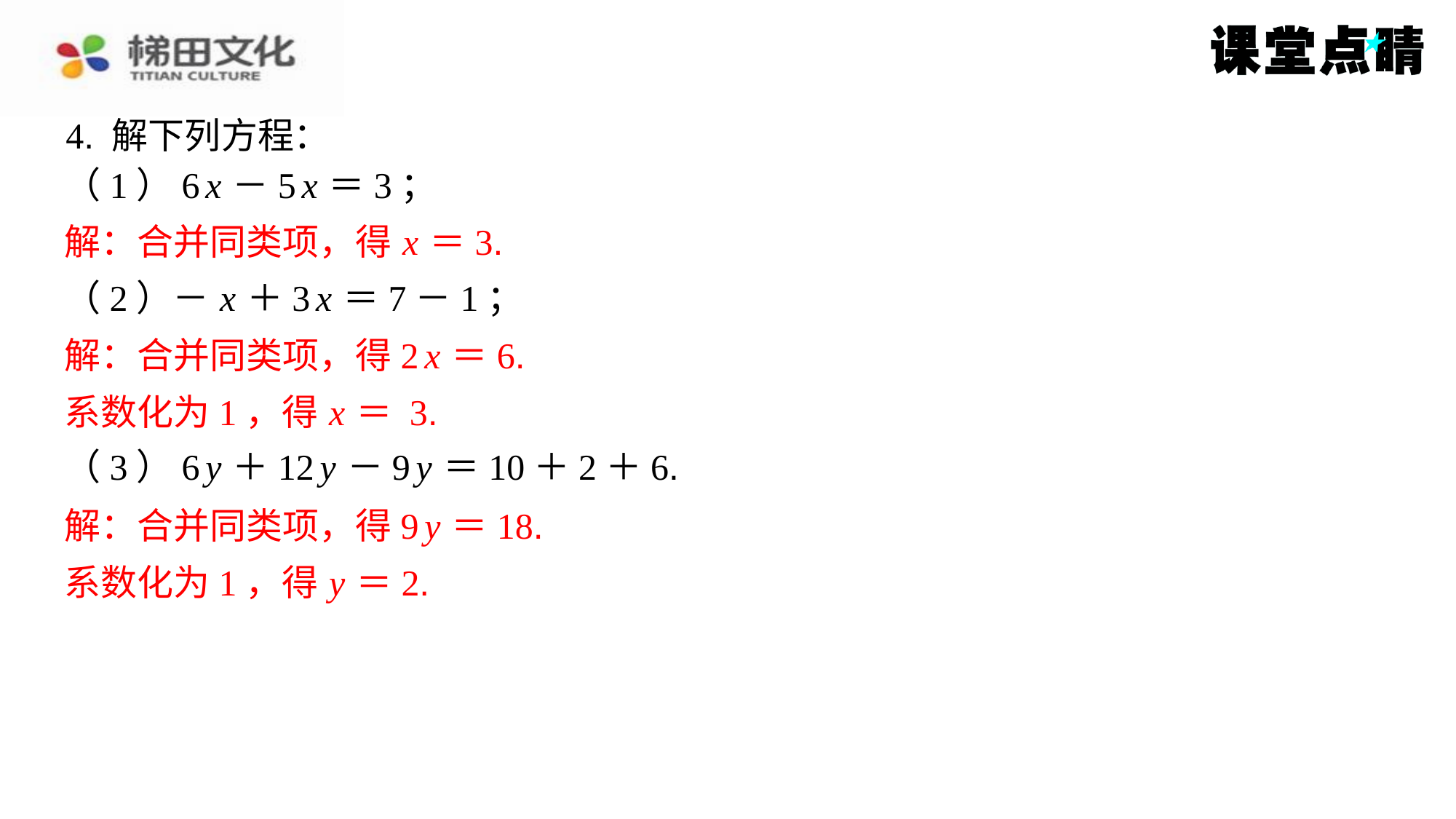

4. 解下列方程：
（1）6 x －5 x ＝3；
解：合并同类项，得 x ＝3.
（2）－ x ＋3 x ＝7－1；
解：合并同类项，得2 x ＝6.
系数化为1，得 x ＝ 3.
（3）6 y ＋12 y －9 y ＝10＋2＋6.
解：合并同类项，得9 y ＝18.
系数化为1，得 y ＝2.
解：合并同类项，得 x ＝3.
解：合并同类项，得2 x ＝6.
系数化为1，得 x ＝ 3.
解：合并同类项，得9 y ＝18.
系数化为1，得 y ＝2.